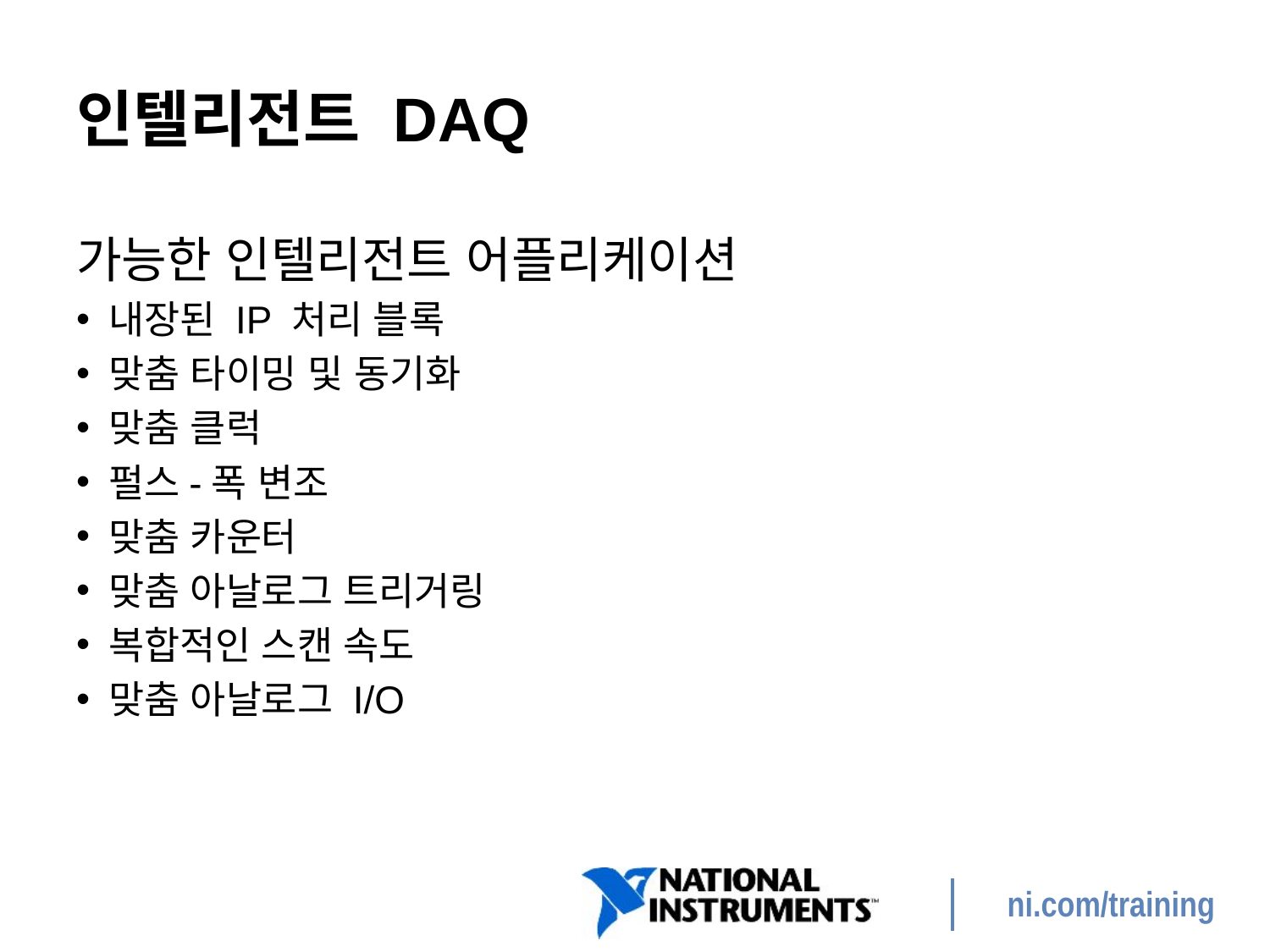

# 인텔리전트 DAQ
가능한 인텔리전트 어플리케이션
내장된 IP 처리 블록
맞춤 타이밍 및 동기화
맞춤 클럭
펄스-폭 변조
맞춤 카운터
맞춤 아날로그 트리거링
복합적인 스캔 속도
맞춤 아날로그 I/O